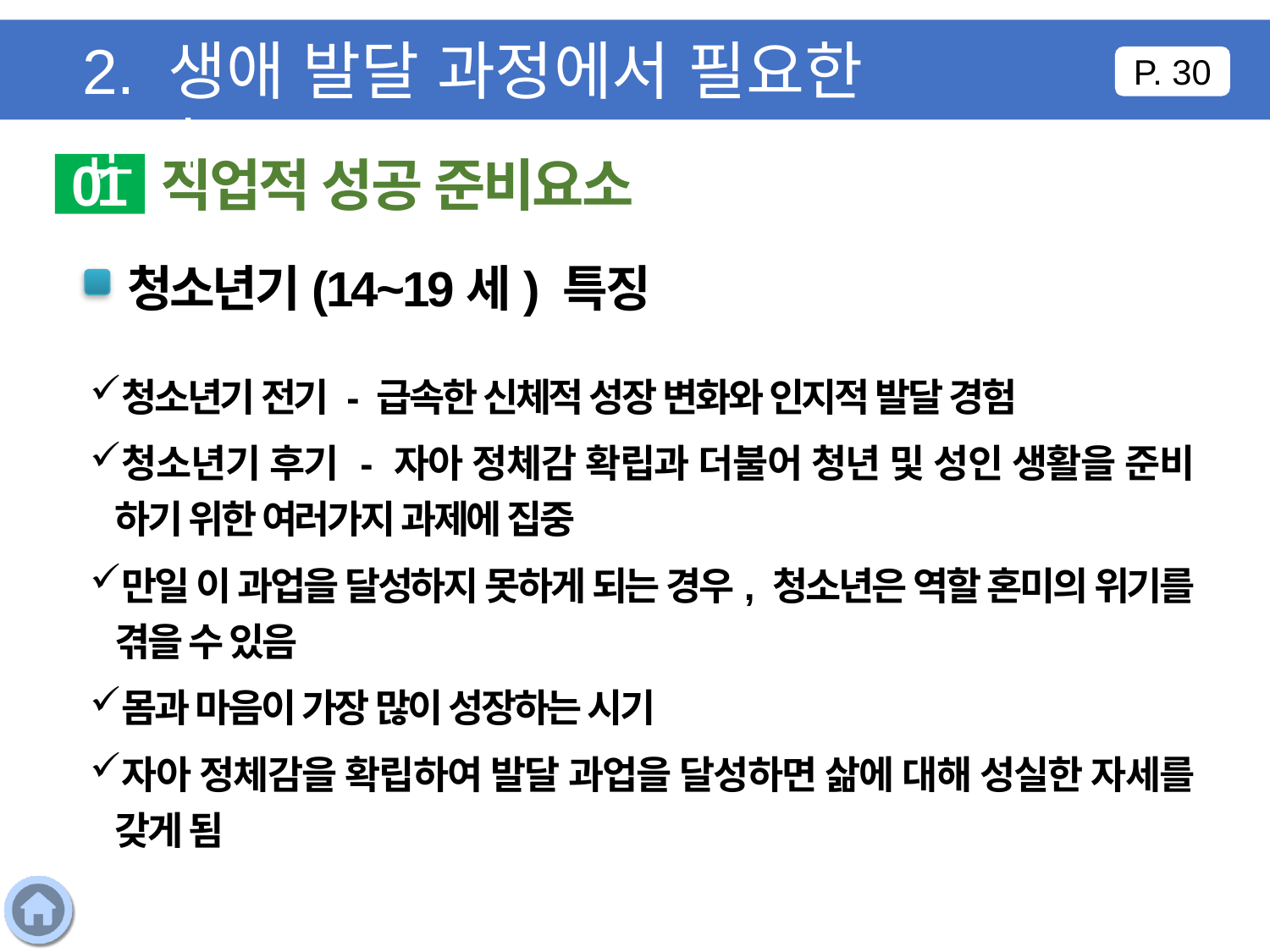

2. 생애 발달 과정에서 필요한 준비
P. 30
직업적 성공 준비요소
01
청소년기(14~19세) 특징

청소년기 전기 - 급속한 신체적 성장 변화와 인지적 발달 경험
청소년기 후기 - 자아 정체감 확립과 더불어 청년 및 성인 생활을 준비 하기 위한 여러가지 과제에 집중
만일 이 과업을 달성하지 못하게 되는 경우, 청소년은 역할 혼미의 위기를 겪을 수 있음
몸과 마음이 가장 많이 성장하는 시기
자아 정체감을 확립하여 발달 과업을 달성하면 삶에 대해 성실한 자세를 갖게 됨